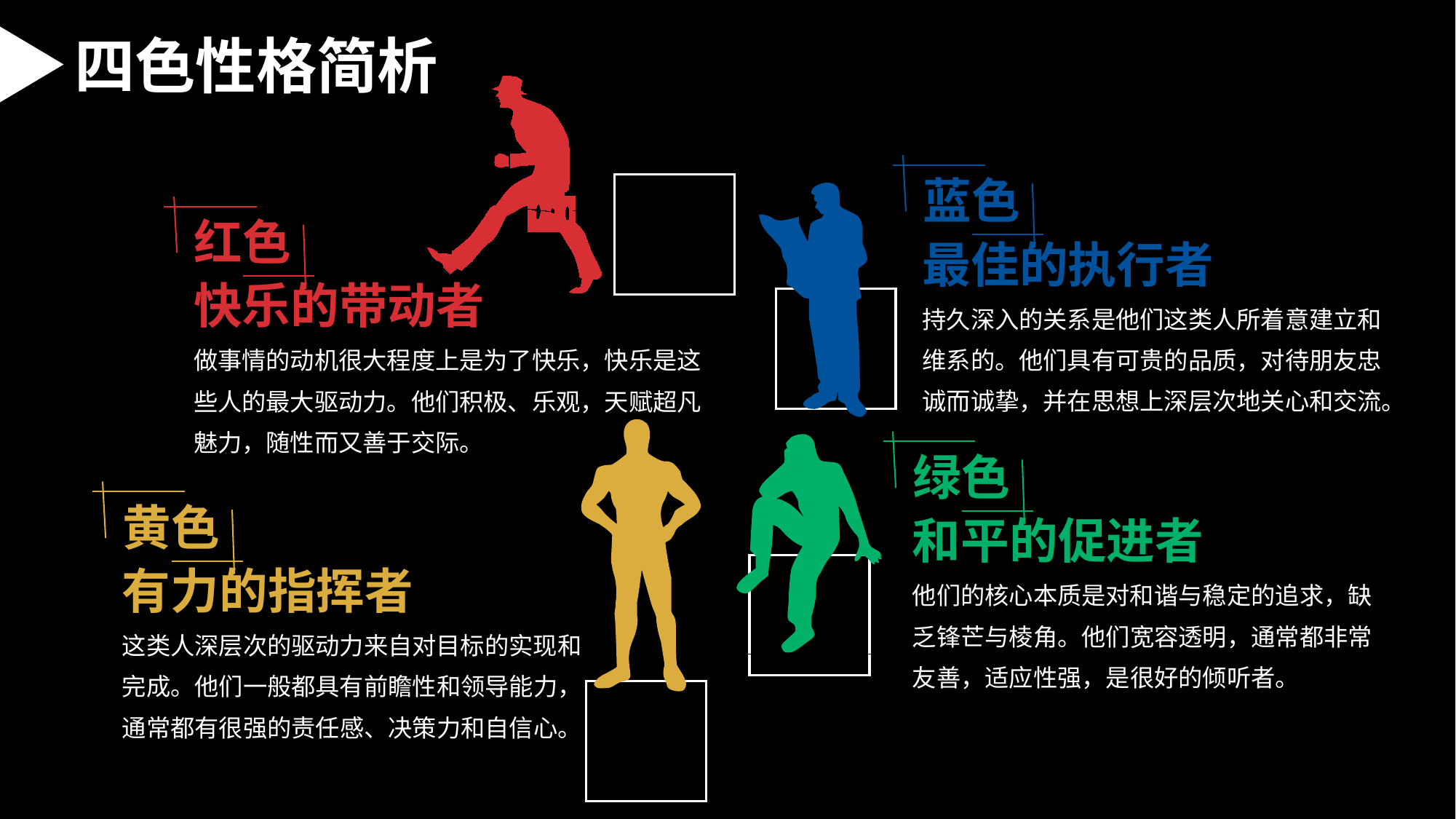

四色性格简析

蓝色
最佳的执行者
持久深入的关系是他们这类人所着意建立和维系的。他们具有可贵的品质，对待朋友忠诚而诚挚，并在思想上深层次地关心和交流。

红色
快乐的带动者
做事情的动机很大程度上是为了快乐，快乐是这些人的最大驱动力。他们积极、乐观，天赋超凡魅力，随性而又善于交际。

绿色
和平的促进者
他们的核心本质是对和谐与稳定的追求，缺乏锋芒与棱角。他们宽容透明，通常都非常友善，适应性强，是很好的倾听者。

黄色
有力的指挥者
这类人深层次的驱动力来自对目标的实现和完成。他们一般都具有前瞻性和领导能力，通常都有很强的责任感、决策力和自信心。